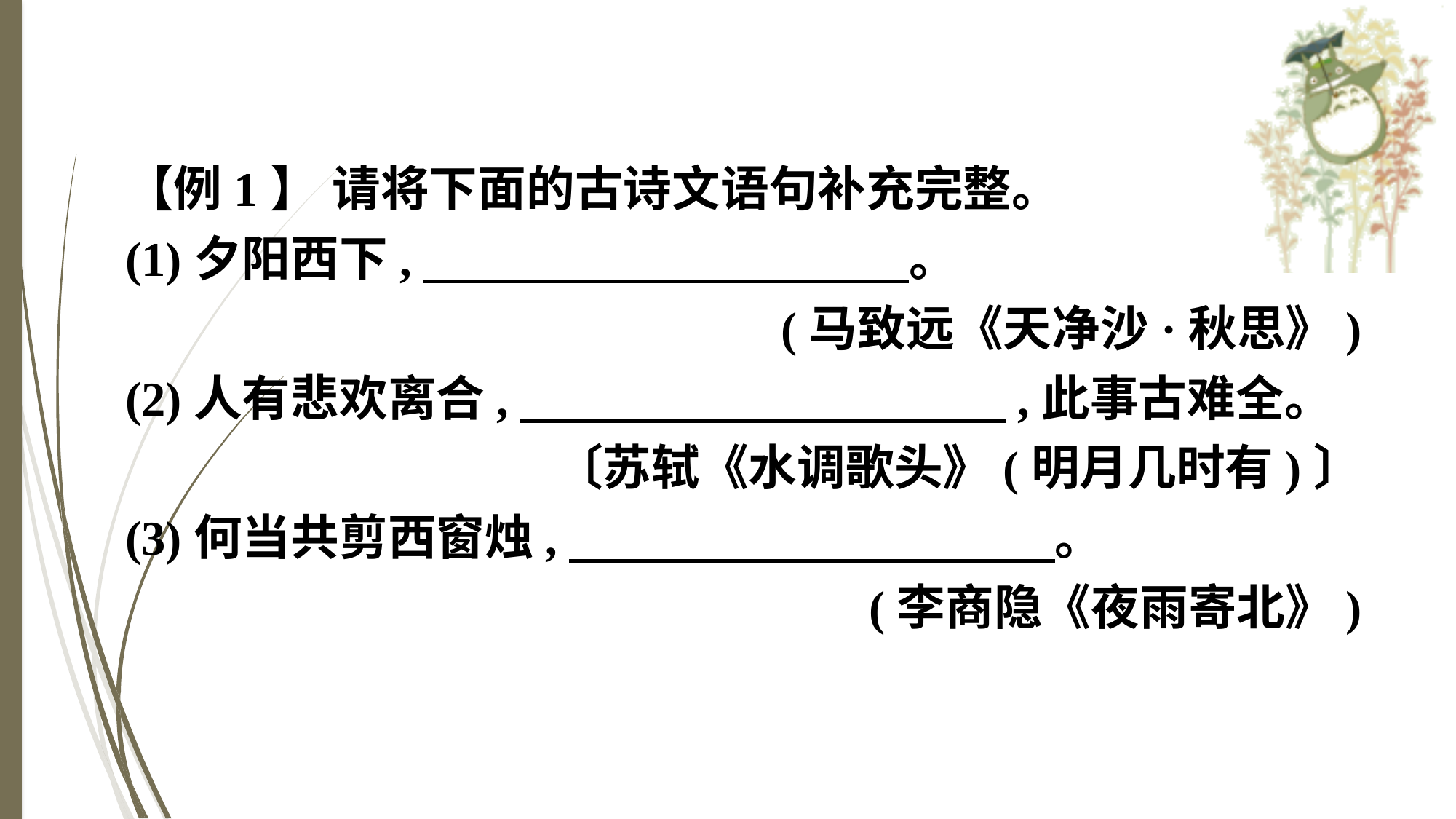

【例1】 请将下面的古诗文语句补充完整。
(1)夕阳西下,　　　　　　　　　　。
(马致远《天净沙·秋思》)
(2)人有悲欢离合,　　　　　　　　　　,此事古难全。
〔苏轼《水调歌头》(明月几时有)〕
(3)何当共剪西窗烛,　　　　　　　　　　。
(李商隐《夜雨寄北》)